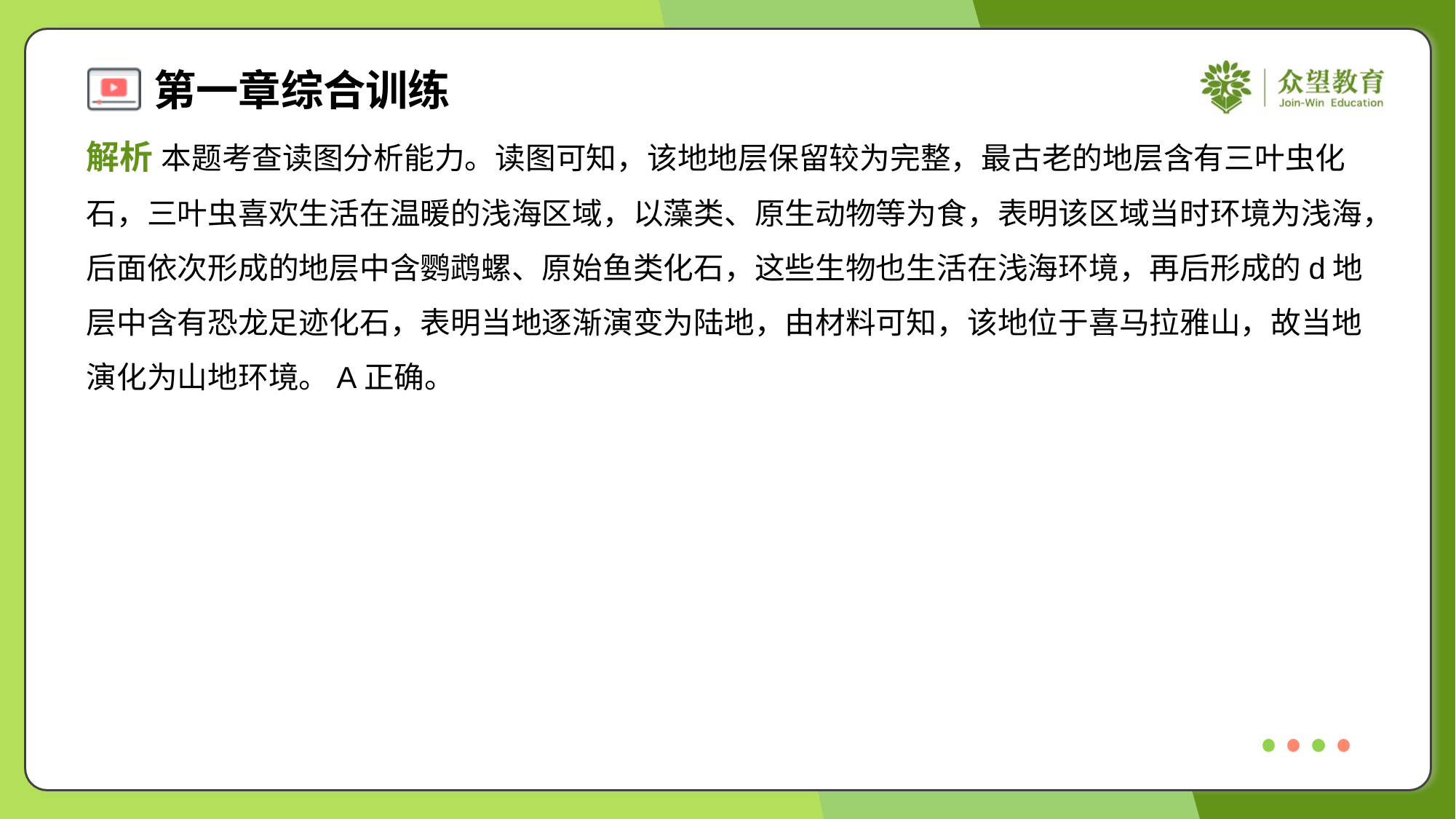

解析 本题考查读图分析能力。读图可知，该地地层保留较为完整，最古老的地层含有三叶虫化
石，三叶虫喜欢生活在温暖的浅海区域，以藻类、原生动物等为食，表明该区域当时环境为浅海，
后面依次形成的地层中含鹦鹉螺、原始鱼类化石，这些生物也生活在浅海环境，再后形成的d地
层中含有恐龙足迹化石，表明当地逐渐演变为陆地，由材料可知，该地位于喜马拉雅山，故当地
演化为山地环境。A正确。